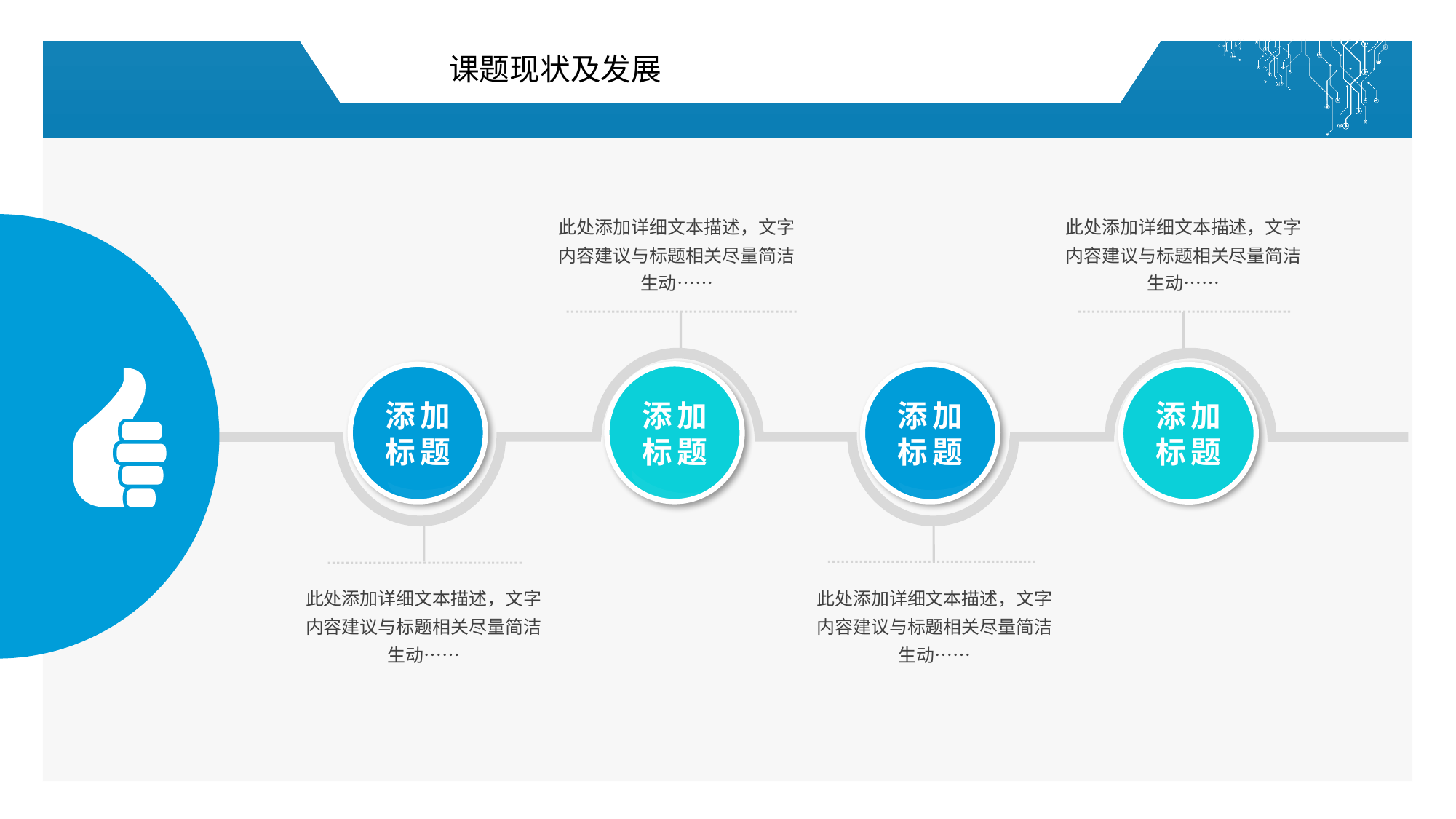

课题现状及发展
此处添加详细文本描述，文字内容建议与标题相关尽量简洁生动……
此处添加详细文本描述，文字内容建议与标题相关尽量简洁生动……

添加
标题
添加
标题
添加
标题
添加
标题

此处添加详细文本描述，文字内容建议与标题相关尽量简洁生动……
此处添加详细文本描述，文字内容建议与标题相关尽量简洁生动……